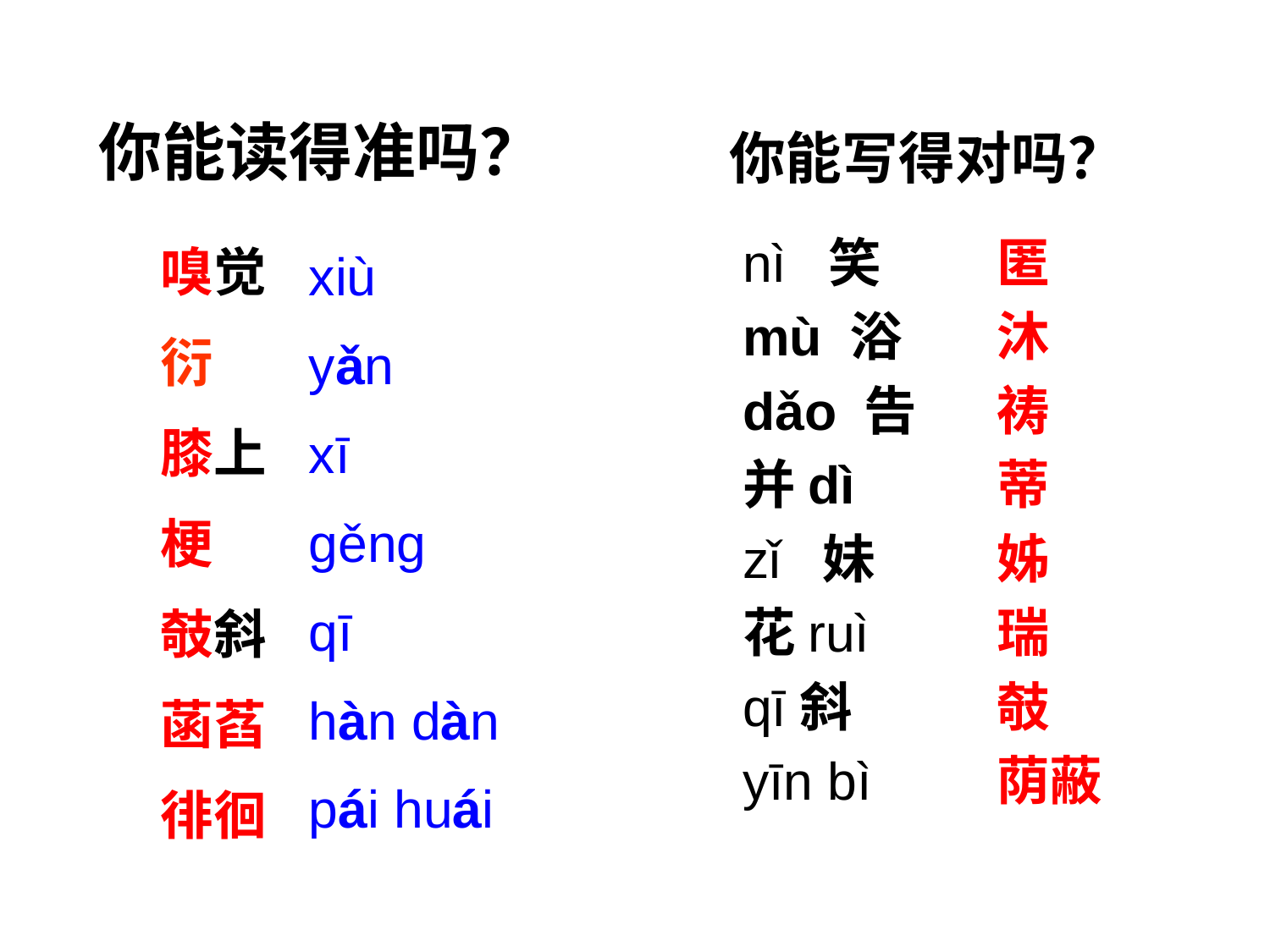

# 你能读得准吗？
你能写得对吗？
xiù
yǎn
xī
gěng
qī
hàn dàn
pái huái

嗅觉
衍
膝上
梗
攲斜
菡萏
徘徊
nì  笑
mù 浴
dǎo 告
并dì
zǐ  妹
花ruì
qī斜
yīn bì
匿
沐
祷
蒂
姊
瑞
攲
荫蔽